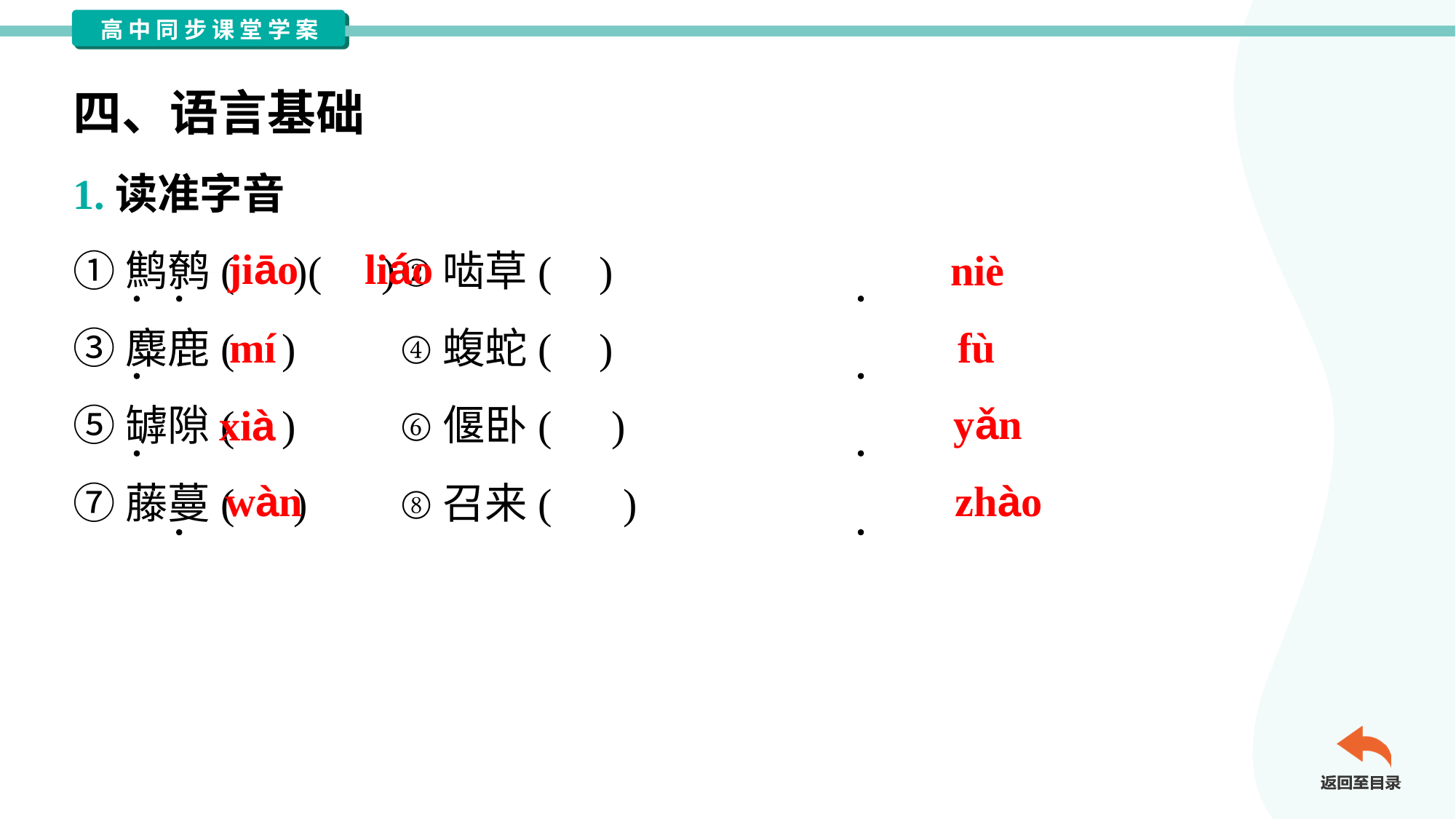

四、语言基础
1.读准字音
①鹪鹩(     )(     )	②啮草(    )
③麋鹿(    )	④蝮蛇(    )
⑤罅隙(    )	⑥偃卧(     )
⑦藤蔓(     )	⑧召来(      )
jiāo
liáo
niè
mí
fù

xià
yǎn

wàn
zhào